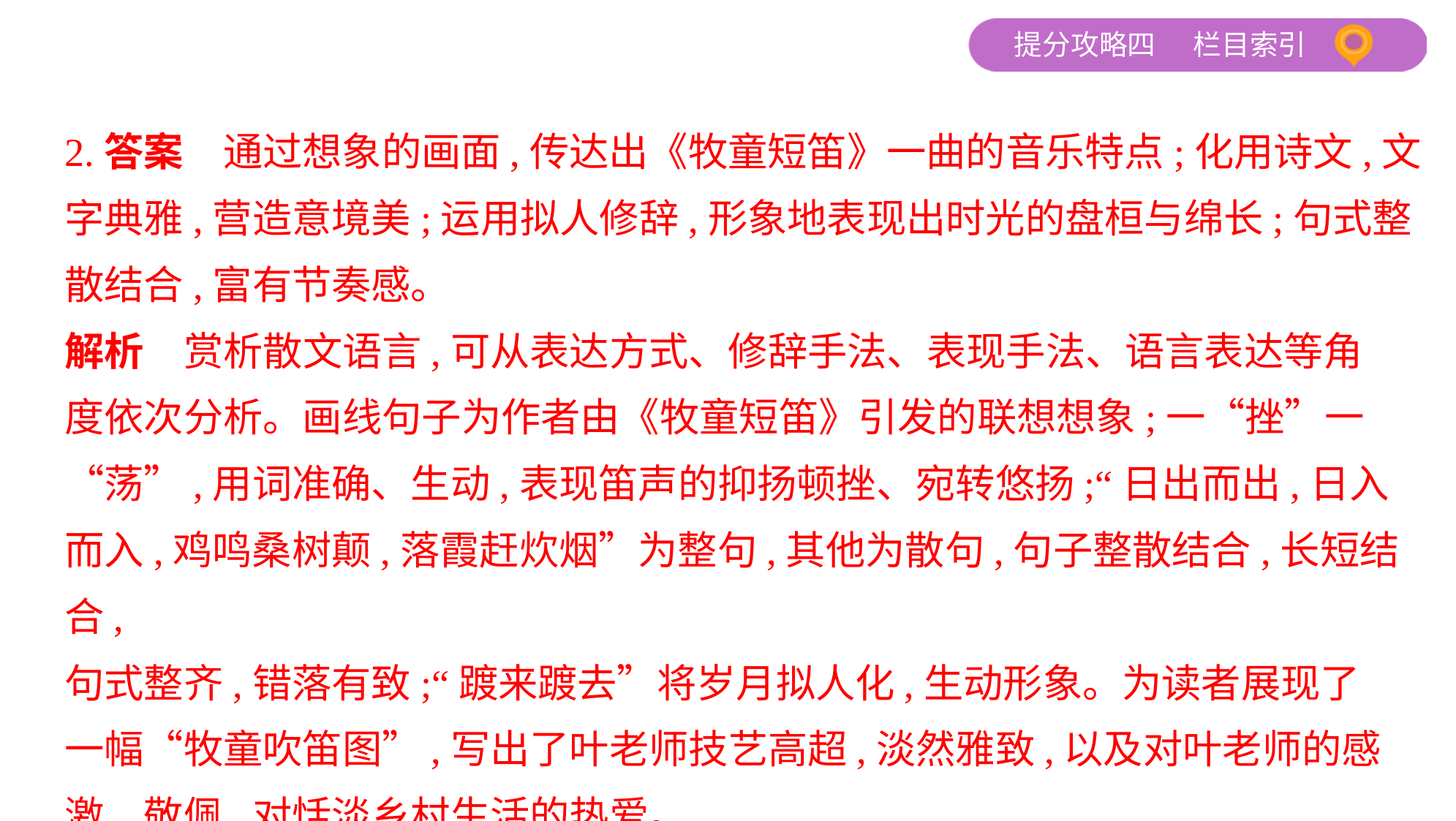

2.答案　通过想象的画面,传达出《牧童短笛》一曲的音乐特点;化用诗文,文
字典雅,营造意境美;运用拟人修辞,形象地表现出时光的盘桓与绵长;句式整
散结合,富有节奏感。
解析　赏析散文语言,可从表达方式、修辞手法、表现手法、语言表达等角
度依次分析。画线句子为作者由《牧童短笛》引发的联想想象;一“挫”一
“荡”,用词准确、生动,表现笛声的抑扬顿挫、宛转悠扬;“日出而出,日入
而入,鸡鸣桑树颠,落霞赶炊烟”为整句,其他为散句,句子整散结合,长短结合,
句式整齐,错落有致;“踱来踱去”将岁月拟人化,生动形象。为读者展现了
一幅“牧童吹笛图”,写出了叶老师技艺高超,淡然雅致,以及对叶老师的感
激、敬佩,对恬淡乡村生活的热爱。